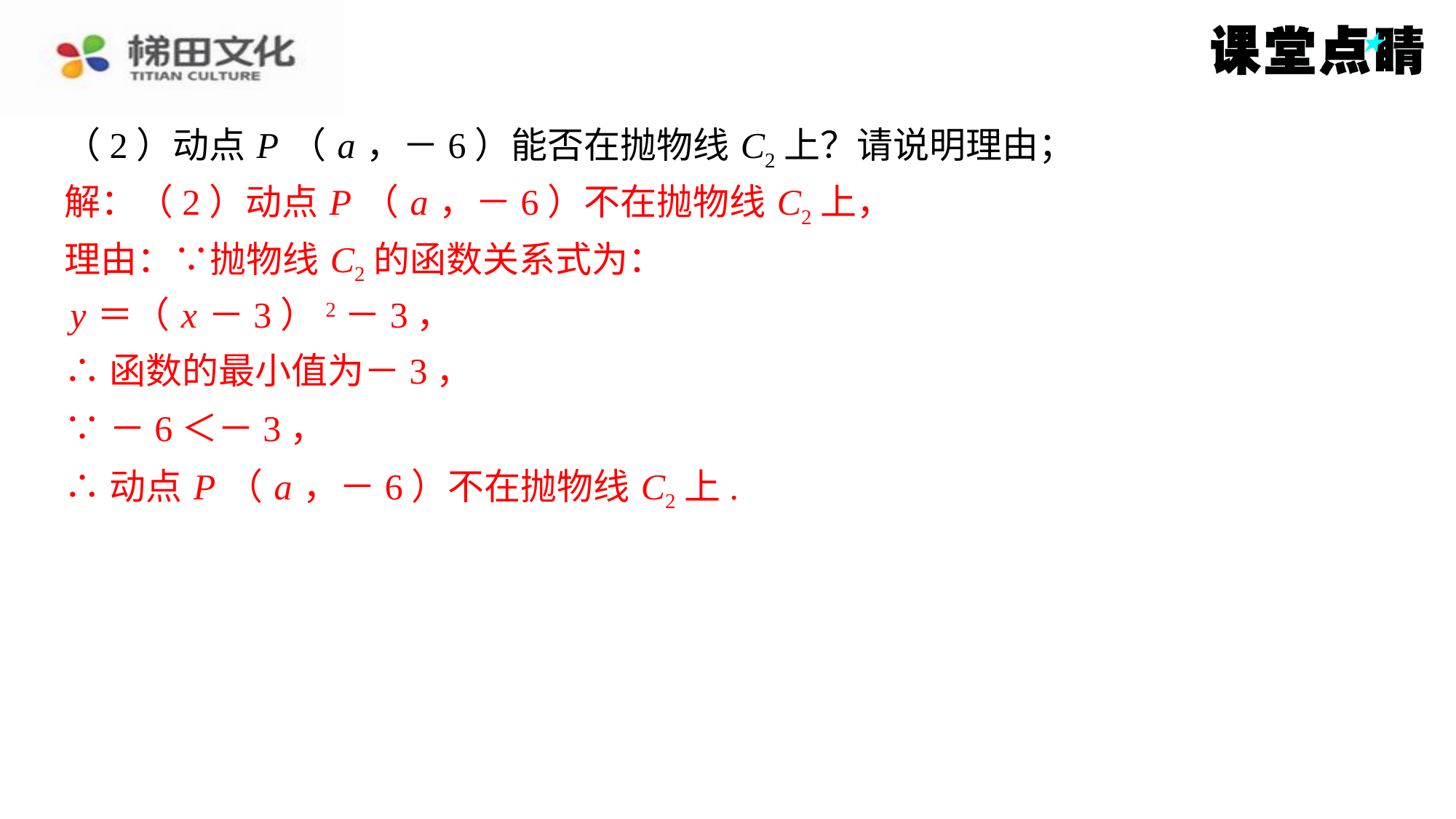

（2）动点 P （ a ，－6）能否在抛物线 C2上？请说明理由；
解：（2）动点 P （ a ，－6）不在抛物线 C2上，
解：（2）动点 P （ a ，－6）不在抛物线 C2上，
理由：∵抛物线 C2的函数关系式为：
理由：∵抛物线 C2的函数关系式为：
 y ＝（ x －3）2－3，
∴函数的最小值为－3，
∵－6＜－3，
∴动点 P （ a ，－6）不在抛物线 C2上.
y ＝（ x －3）2－3，
∴函数的最小值为－3，
∵－6＜－3，
∴动点 P （ a ，－6）不在抛物线 C2上.